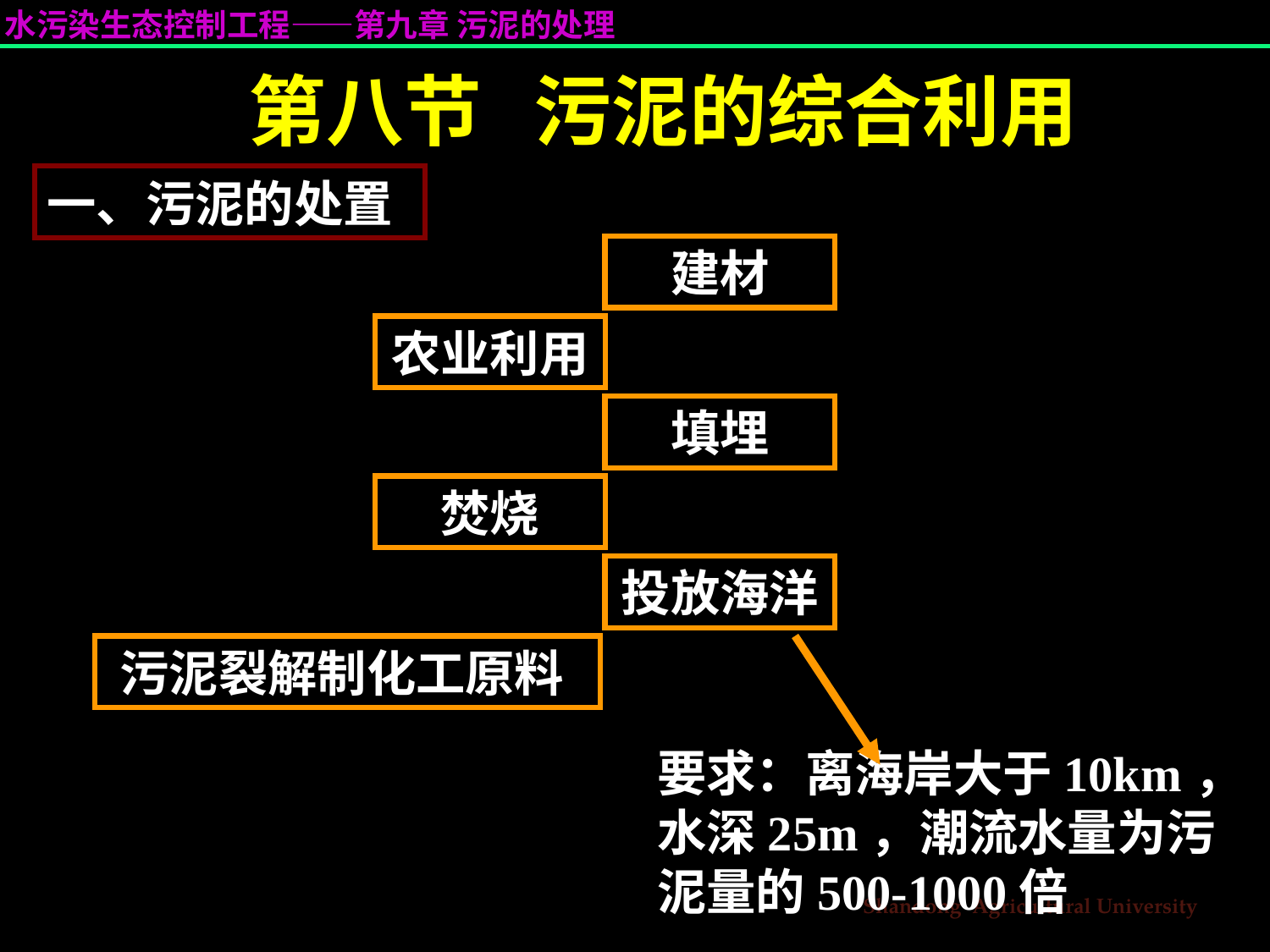

第八节   污泥的综合利用
一、污泥的处置
建材
农业利用
填埋
焚烧
投放海洋
污泥裂解制化工原料

要求：离海岸大于10km，水深25m，潮流水量为污泥量的500-1000倍